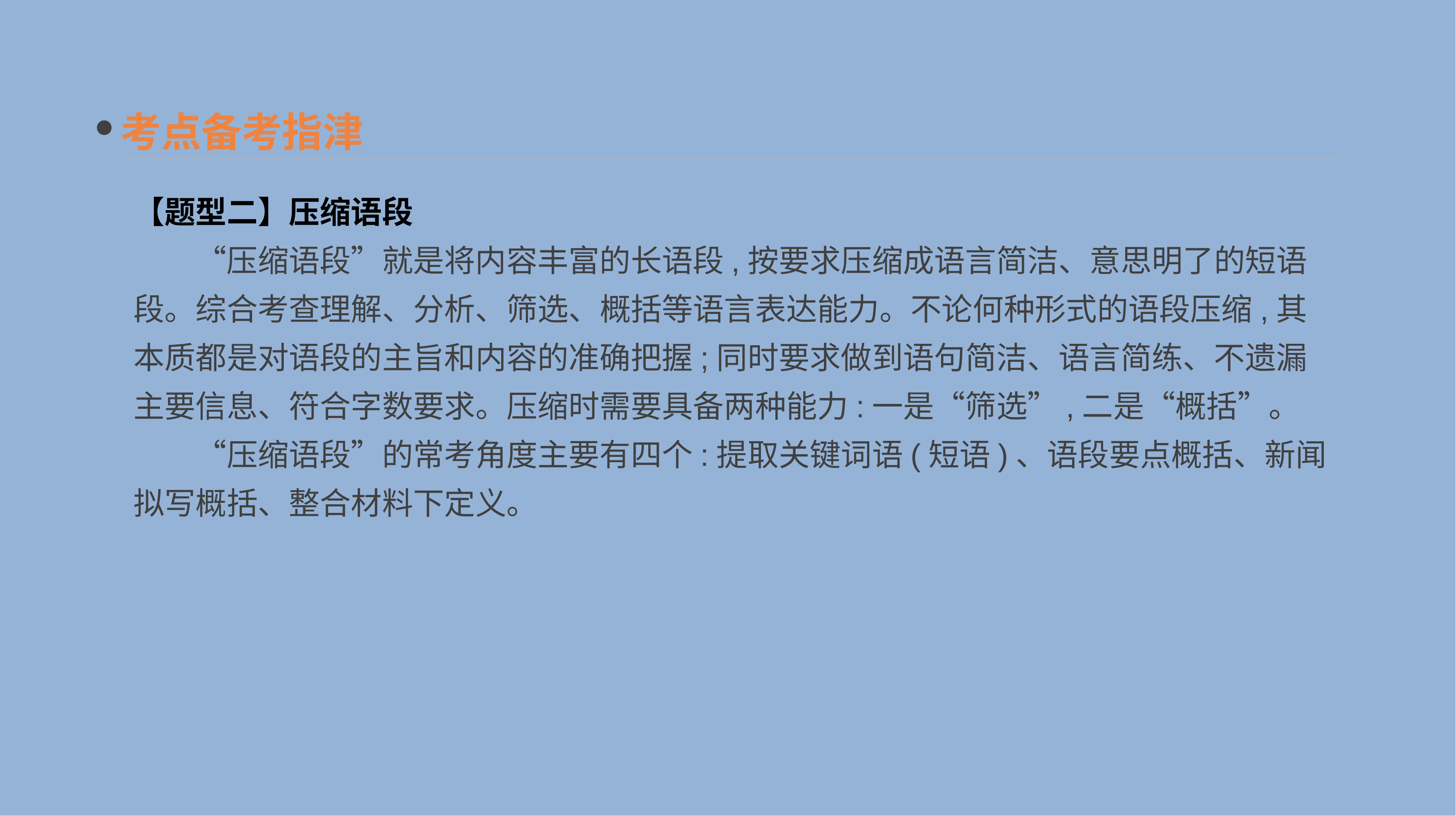

考点备考指津

【题型二】压缩语段
　　“压缩语段”就是将内容丰富的长语段,按要求压缩成语言简洁、意思明了的短语段。综合考查理解、分析、筛选、概括等语言表达能力。不论何种形式的语段压缩,其本质都是对语段的主旨和内容的准确把握;同时要求做到语句简洁、语言简练、不遗漏主要信息、符合字数要求。压缩时需要具备两种能力:一是“筛选”,二是“概括”。
　　“压缩语段”的常考角度主要有四个:提取关键词语(短语)、语段要点概括、新闻拟写概括、整合材料下定义。